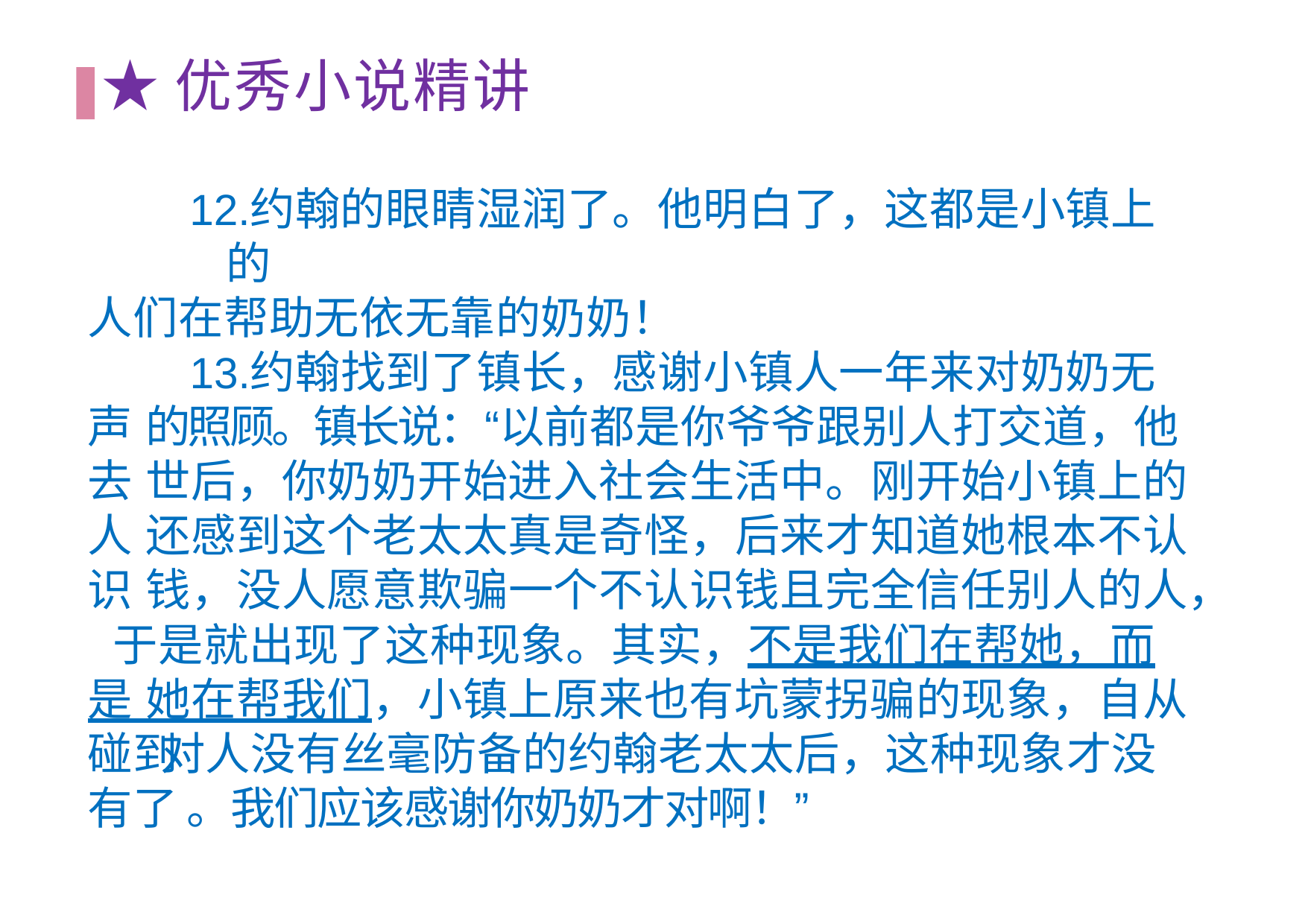

# ★优秀⼩说精讲

约翰的眼睛湿润了。他明⽩了，这都是⼩镇上的
⼈们在帮助⽆依⽆靠的奶奶！
约翰找到了镇长，感谢⼩镇⼈⼀年来对奶奶⽆声 的照顾。镇长说：“以前都是你爷爷跟别⼈打交道，他去 世后，你奶奶开始进⼊社会⽣活中。刚开始⼩镇上的⼈ 还感到这个⽼太太真是奇怪，后来才知道她根本不认识 钱，没⼈愿意欺骗⼀个不认识钱且完全信任别⼈的⼈，  于是就出现了这种现象。其实，不是我们在帮她，⽽是 她在帮我们，⼩镇上原来也有坑蒙拐骗的现象，⾃从碰到 对⼈没有丝毫防备的约翰⽼太太后，这种现象才没有了 。我们应该感谢你奶奶才对啊！”